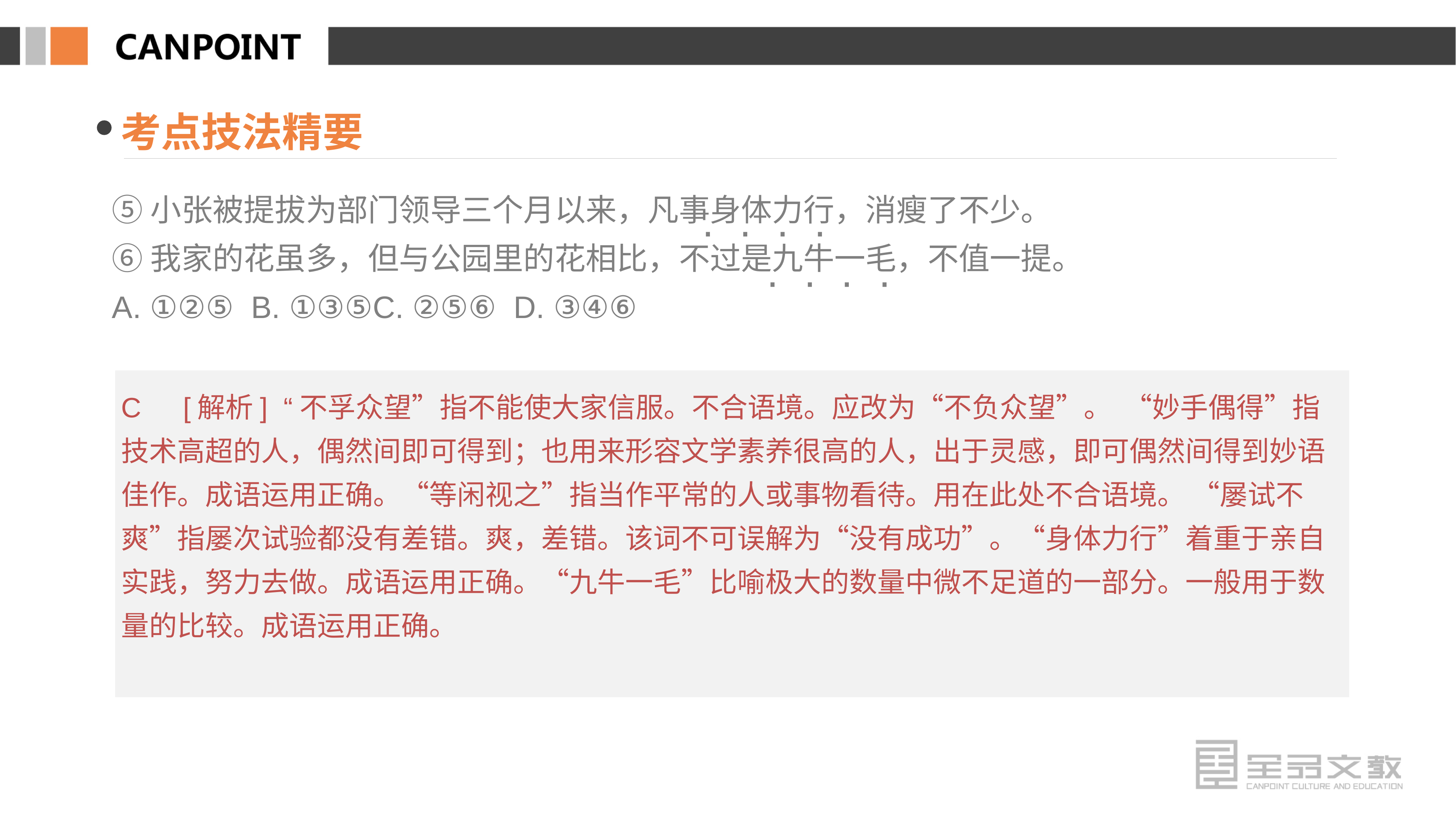

考点技法精要

⑤小张被提拔为部门领导三个月以来，凡事身体力行，消瘦了不少。
⑥我家的花虽多，但与公园里的花相比，不过是九牛一毛，不值一提。
A. ①②⑤  B. ①③⑤C. ②⑤⑥  D. ③④⑥
·  ·  ·  ·
·  ·  ·  ·

C　[解析]  “不孚众望”指不能使大家信服。不合语境。应改为“不负众望”。  “妙手偶得”指技术高超的人，偶然间即可得到；也用来形容文学素养很高的人，出于灵感，即可偶然间得到妙语佳作。成语运用正确。“等闲视之”指当作平常的人或事物看待。用在此处不合语境。 “屡试不爽”指屡次试验都没有差错。爽，差错。该词不可误解为“没有成功”。“身体力行”着重于亲自实践，努力去做。成语运用正确。“九牛一毛”比喻极大的数量中微不足道的一部分。一般用于数量的比较。成语运用正确。